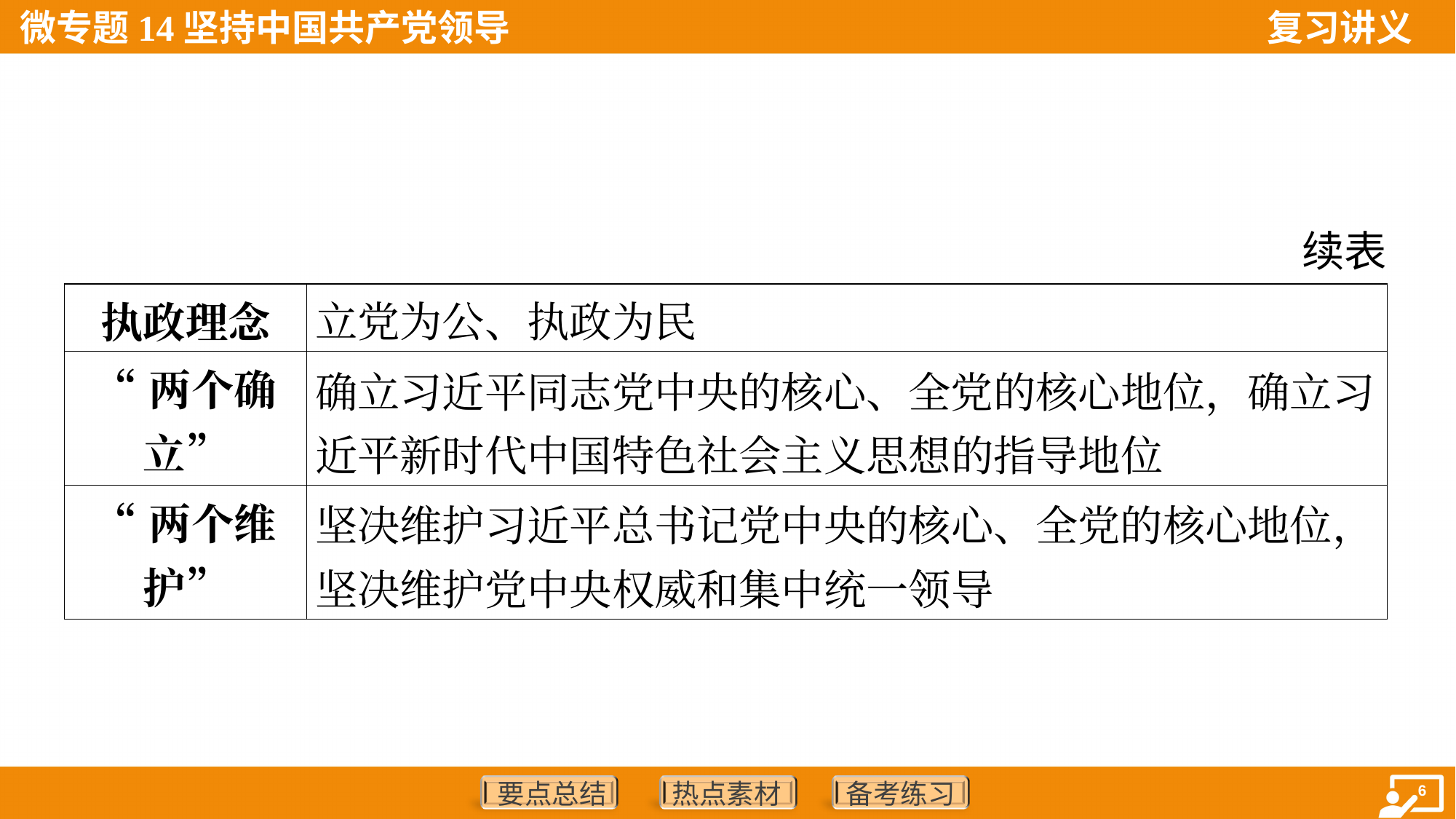

续表
| 执政理念 | 立党为公、执政为民 |
| --- | --- |
| “两个确立” | 确立习近平同志党中央的核心、全党的核心地位，确立习 近平新时代中国特色社会主义思想的指导地位 |
| “两个维护” | 坚决维护习近平总书记党中央的核心、全党的核心地位， 坚决维护党中央权威和集中统一领导 |